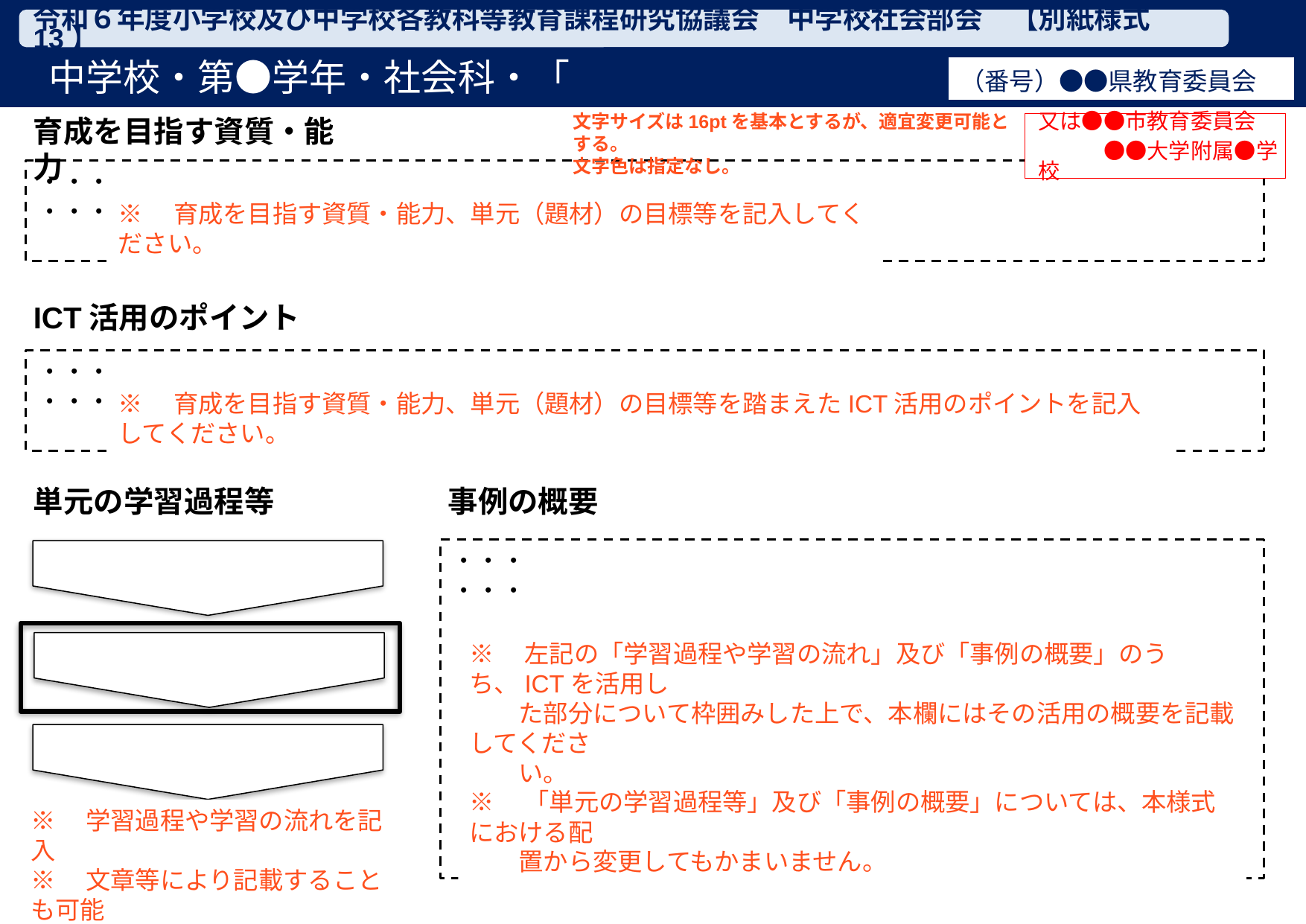

中学校・第●学年・社会科・「　　　　　　　　　　　　　　　」①
令和６年度小学校及び中学校各教科等教育課程研究協議会　中学校社会部会　【別紙様式13】
（番号）●●県教育委員会
文字サイズは16ptを基本とするが、適宜変更可能とする。
文字色は指定なし。
育成を目指す資質・能力
又は●●市教育委員会
　　　●●大学附属●学校
・・・
・・・

※　育成を目指す資質・能力、単元（題材）の目標等を記入してください。
ICT活用のポイント
・・・
・・・

※　育成を目指す資質・能力、単元（題材）の目標等を踏まえたICT活用のポイントを記入してください。

単元の学習過程等
事例の概要

・・・
・・・

※　左記の「学習過程や学習の流れ」及び「事例の概要」のうち、ICTを活用し
　　た部分について枠囲みした上で、本欄にはその活用の概要を記載してくださ
　　い。
※　「単元の学習過程等」及び「事例の概要」については、本様式における配
　　置から変更してもかまいません。

※　学習過程や学習の流れを記入
※　文章等により記載することも可能
1